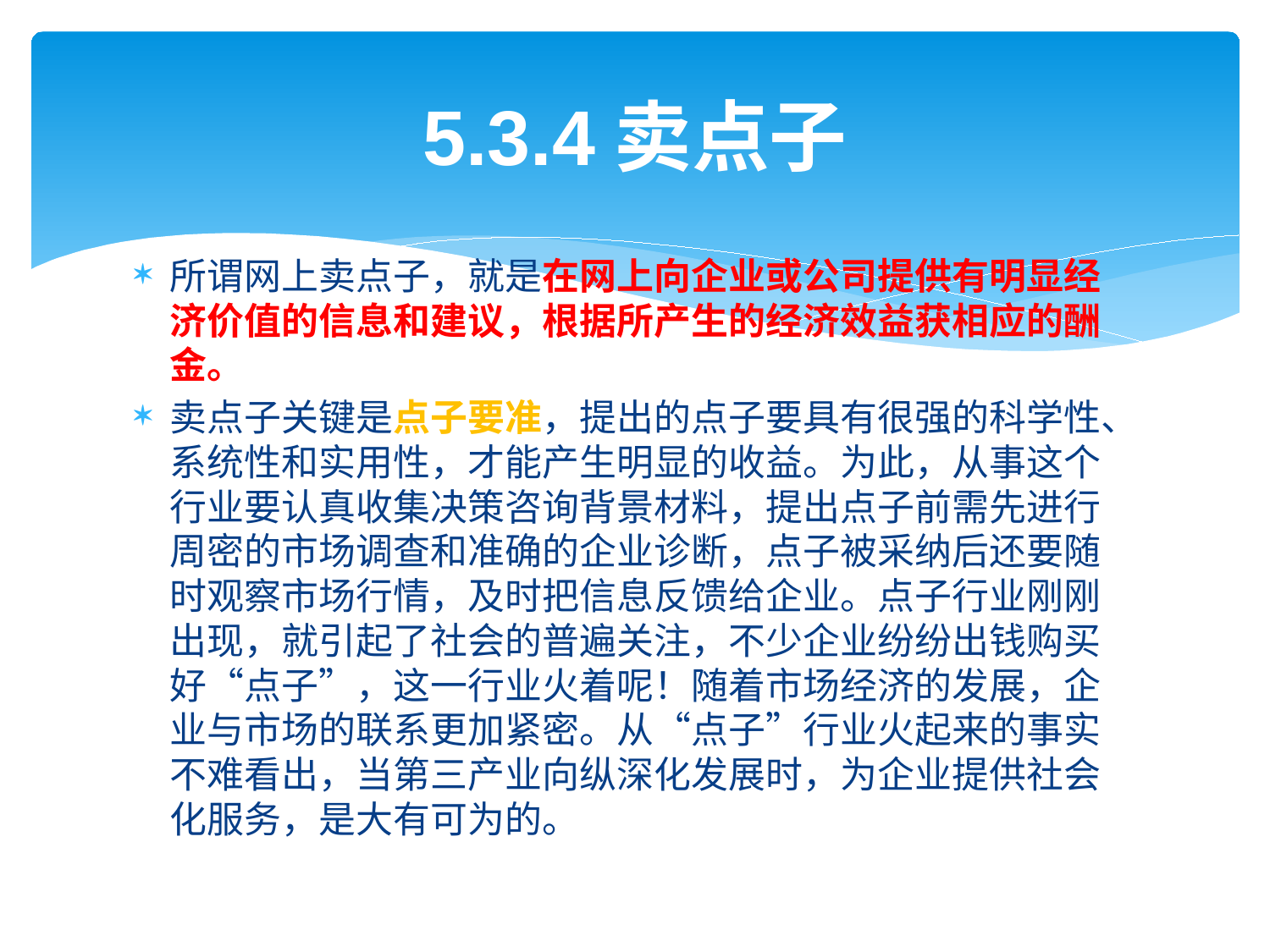

# 5.3.4卖点子
所谓网上卖点子，就是在网上向企业或公司提供有明显经济价值的信息和建议，根据所产生的经济效益获相应的酬金。
卖点子关键是点子要准，提出的点子要具有很强的科学性、系统性和实用性，才能产生明显的收益。为此，从事这个行业要认真收集决策咨询背景材料，提出点子前需先进行周密的市场调查和准确的企业诊断，点子被采纳后还要随时观察市场行情，及时把信息反馈给企业。点子行业刚刚出现，就引起了社会的普遍关注，不少企业纷纷出钱购买好“点子”，这一行业火着呢！随着市场经济的发展，企业与市场的联系更加紧密。从“点子”行业火起来的事实不难看出，当第三产业向纵深化发展时，为企业提供社会化服务，是大有可为的。